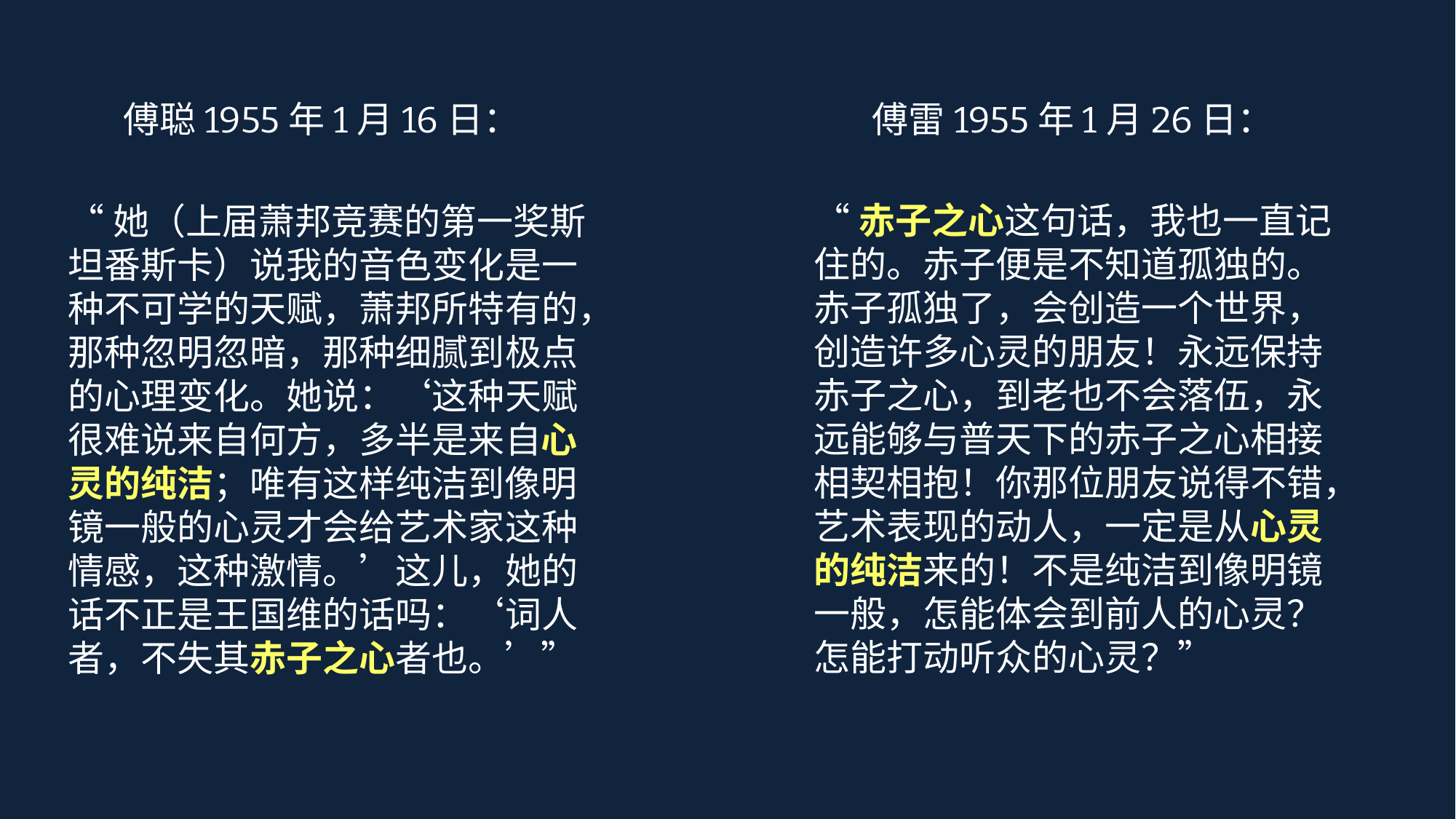

傅聪1955年1月16日：
傅雷1955年1月26日：
“赤子之心这句话，我也一直记住的。赤子便是不知道孤独的。赤子孤独了，会创造一个世界，创造许多心灵的朋友！永远保持赤子之心，到老也不会落伍，永远能够与普天下的赤子之心相接相契相抱！你那位朋友说得不错，艺术表现的动人，一定是从心灵的纯洁来的！不是纯洁到像明镜一般，怎能体会到前人的心灵？怎能打动听众的心灵？”
“她（上届萧邦竞赛的第一奖斯坦番斯卡）说我的音色变化是一种不可学的天赋，萧邦所特有的，那种忽明忽暗，那种细腻到极点的心理变化。她说：‘这种天赋很难说来自何方，多半是来自心灵的纯洁；唯有这样纯洁到像明镜一般的心灵才会给艺术家这种情感，这种激情。’这儿，她的话不正是王国维的话吗：‘词人者，不失其赤子之心者也。’”